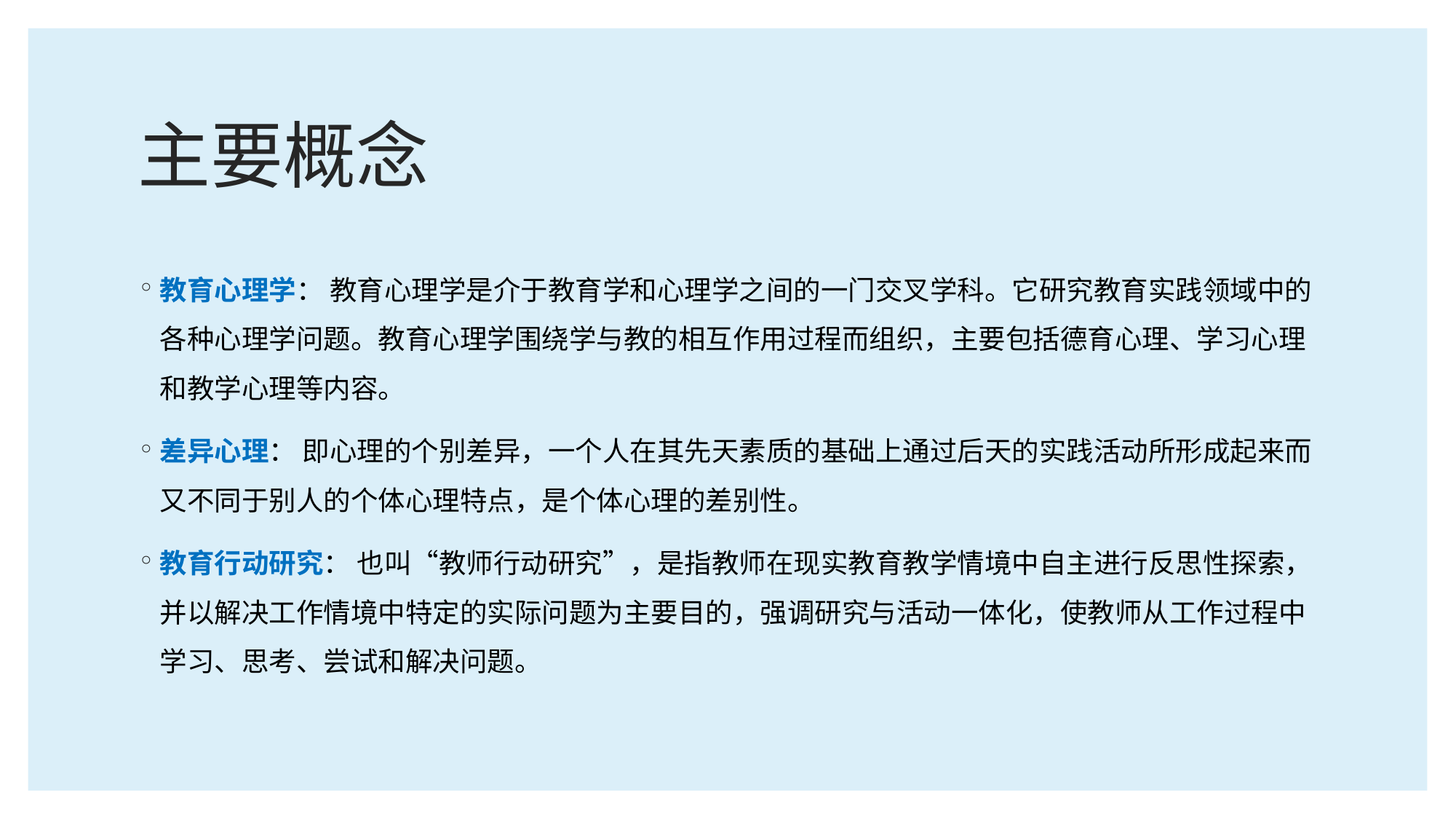

# 主要概念
教育心理学： 教育心理学是介于教育学和心理学之间的一门交叉学科。它研究教育实践领域中的各种心理学问题。教育心理学围绕学与教的相互作用过程而组织，主要包括德育心理、学习心理和教学心理等内容。
差异心理： 即心理的个别差异，一个人在其先天素质的基础上通过后天的实践活动所形成起来而又不同于别人的个体心理特点，是个体心理的差别性。
教育行动研究： 也叫“教师行动研究”，是指教师在现实教育教学情境中自主进行反思性探索，并以解决工作情境中特定的实际问题为主要目的，强调研究与活动一体化，使教师从工作过程中学习、思考、尝试和解决问题。